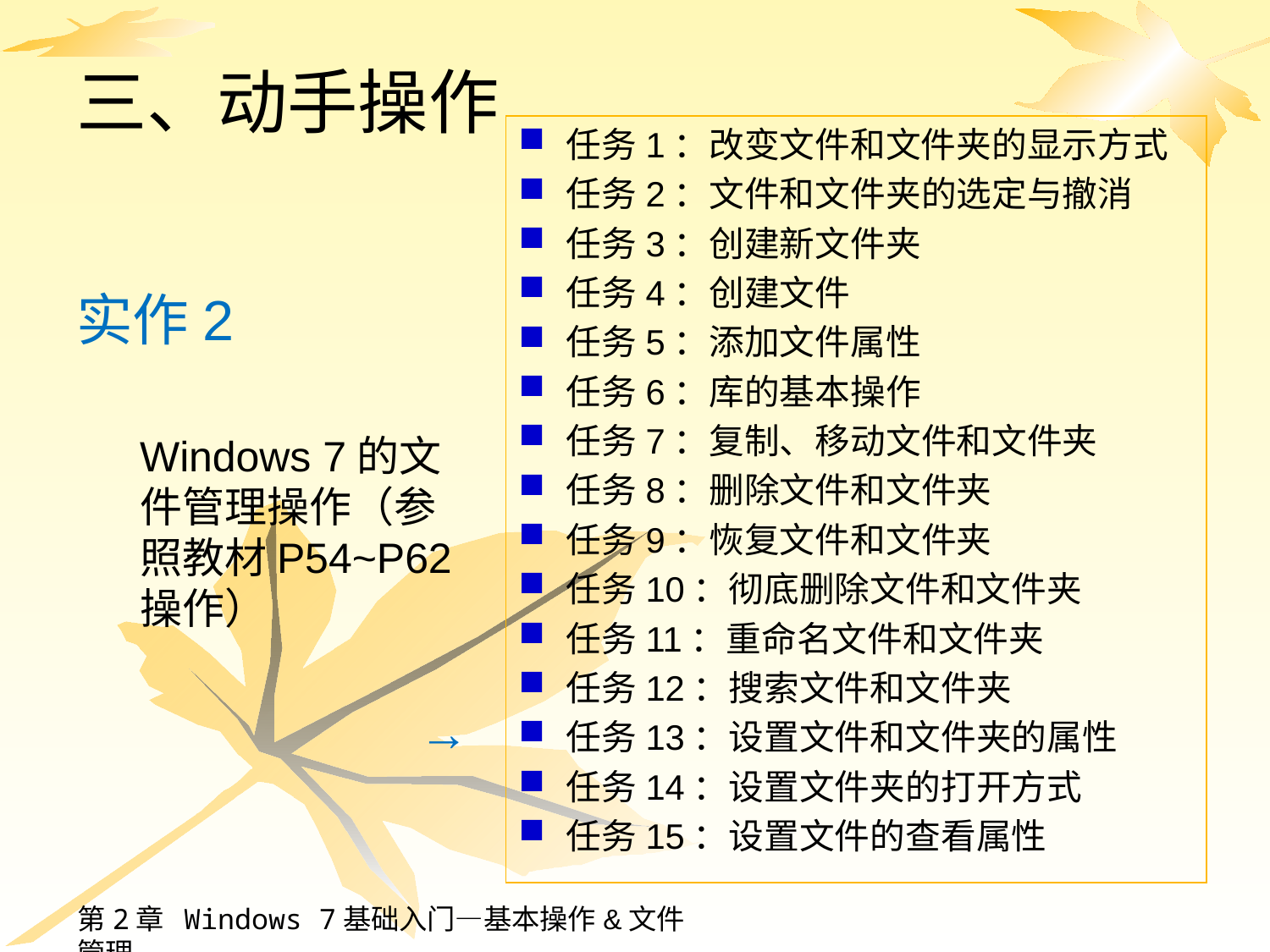

# 三、动手操作
任务1：改变文件和文件夹的显示方式
任务2：文件和文件夹的选定与撤消
任务3：创建新文件夹
任务4：创建文件
任务5：添加文件属性
任务6：库的基本操作
任务7：复制、移动文件和文件夹
任务8：删除文件和文件夹
任务9：恢复文件和文件夹
任务10：彻底删除文件和文件夹
任务11：重命名文件和文件夹
任务12：搜索文件和文件夹
任务13：设置文件和文件夹的属性
任务14：设置文件夹的打开方式
任务15：设置文件的查看属性
实作2

Windows 7的文件管理操作（参照教材P54~P62操作）

→